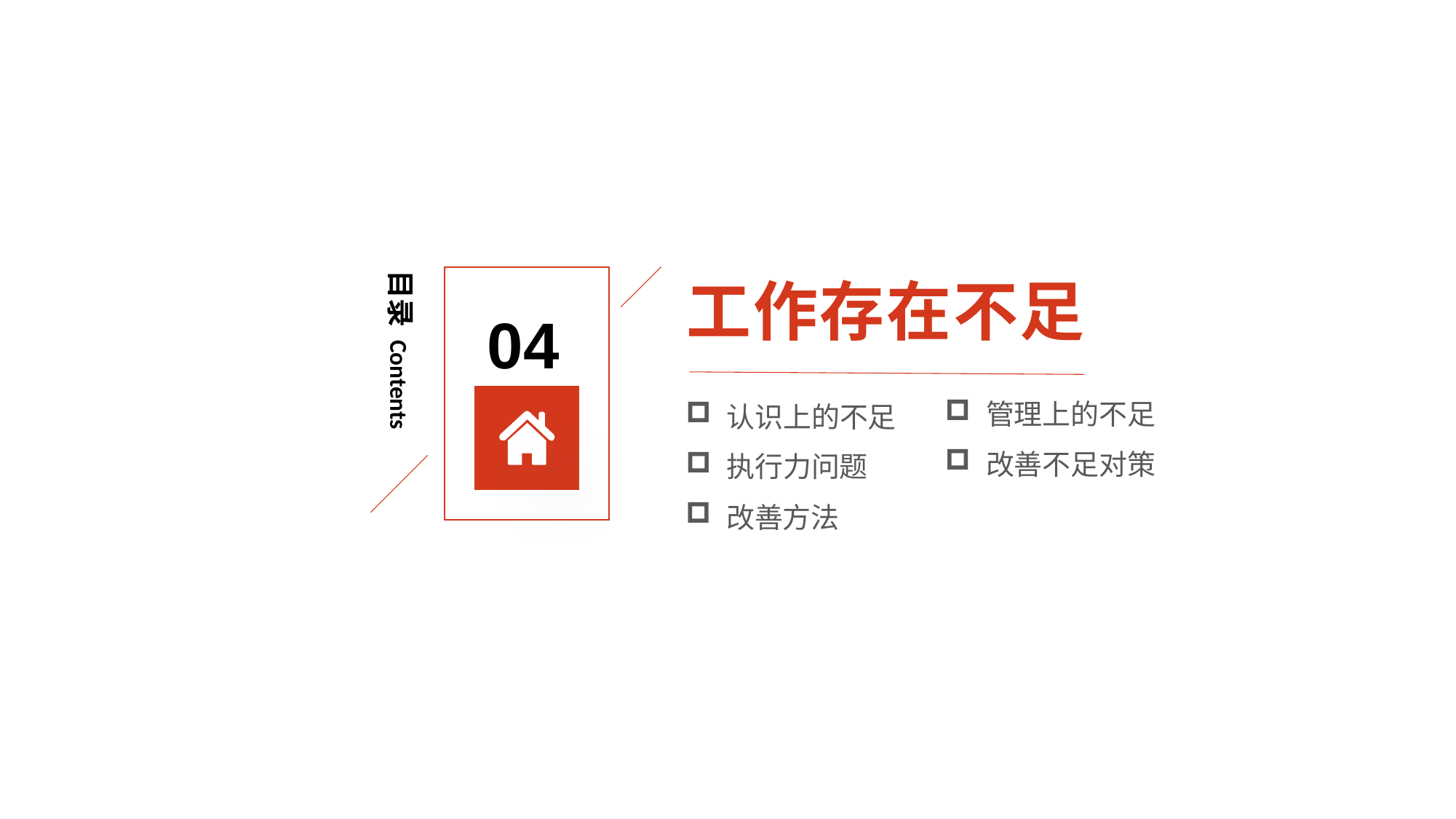

工作存在不足

04
目录 Contents

管理上的不足
认识上的不足

改善不足对策
执行力问题
改善方法